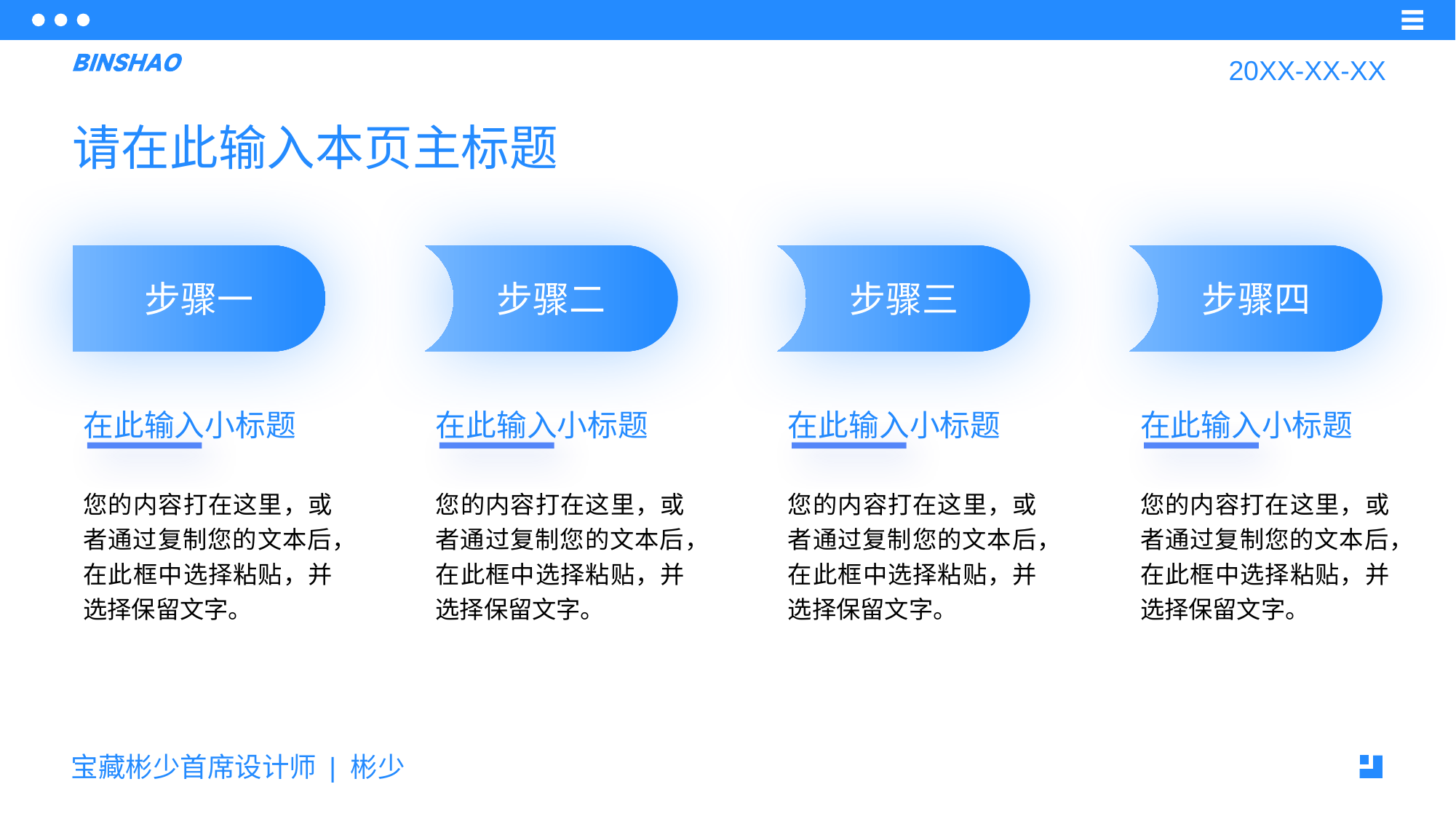

20XX-XX-XX
请在此输入本页主标题
步骤一
步骤二
步骤三
步骤四
在此输入小标题

您的内容打在这里，或者通过复制您的文本后，在此框中选择粘贴，并选择保留文字。
在此输入小标题

您的内容打在这里，或者通过复制您的文本后，在此框中选择粘贴，并选择保留文字。
在此输入小标题

您的内容打在这里，或者通过复制您的文本后，在此框中选择粘贴，并选择保留文字。
在此输入小标题

您的内容打在这里，或者通过复制您的文本后，在此框中选择粘贴，并选择保留文字。
宝藏彬少首席设计师 | 彬少